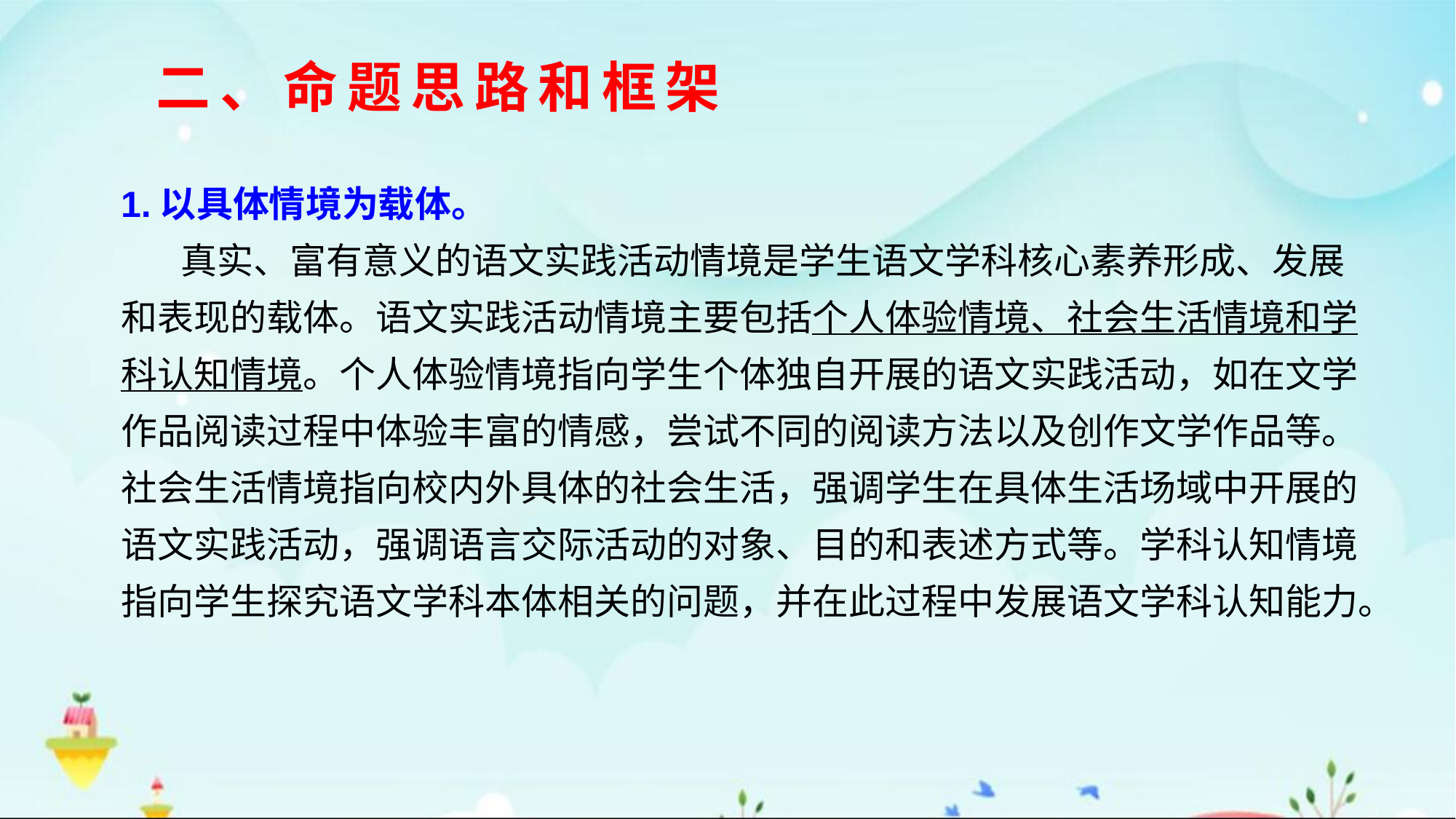

二、命题思路和框架
1.以具体情境为载体。
     真实、富有意义的语文实践活动情境是学生语文学科核心素养形成、发展和表现的载体。语文实践活动情境主要包括个人体验情境、社会生活情境和学科认知情境。个人体验情境指向学生个体独自开展的语文实践活动，如在文学作品阅读过程中体验丰富的情感，尝试不同的阅读方法以及创作文学作品等。社会生活情境指向校内外具体的社会生活，强调学生在具体生活场域中开展的语文实践活动，强调语言交际活动的对象、目的和表述方式等。学科认知情境指向学生探究语文学科本体相关的问题，并在此过程中发展语文学科认知能力。